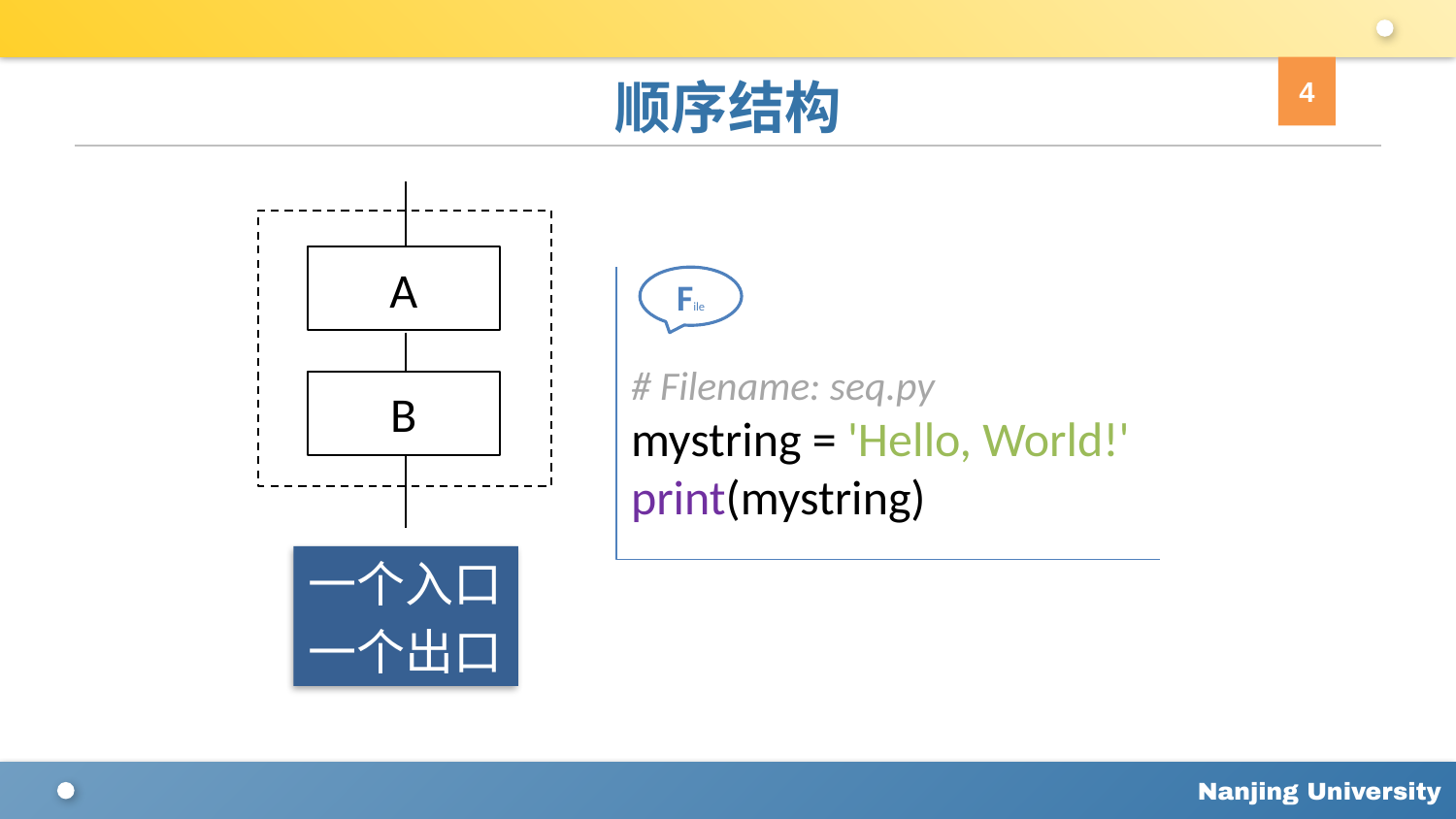

4
# 顺序结构

A
B

# Filename: seq.py
mystring = 'Hello, World!' print(mystring)
File
一个入口
一个出口